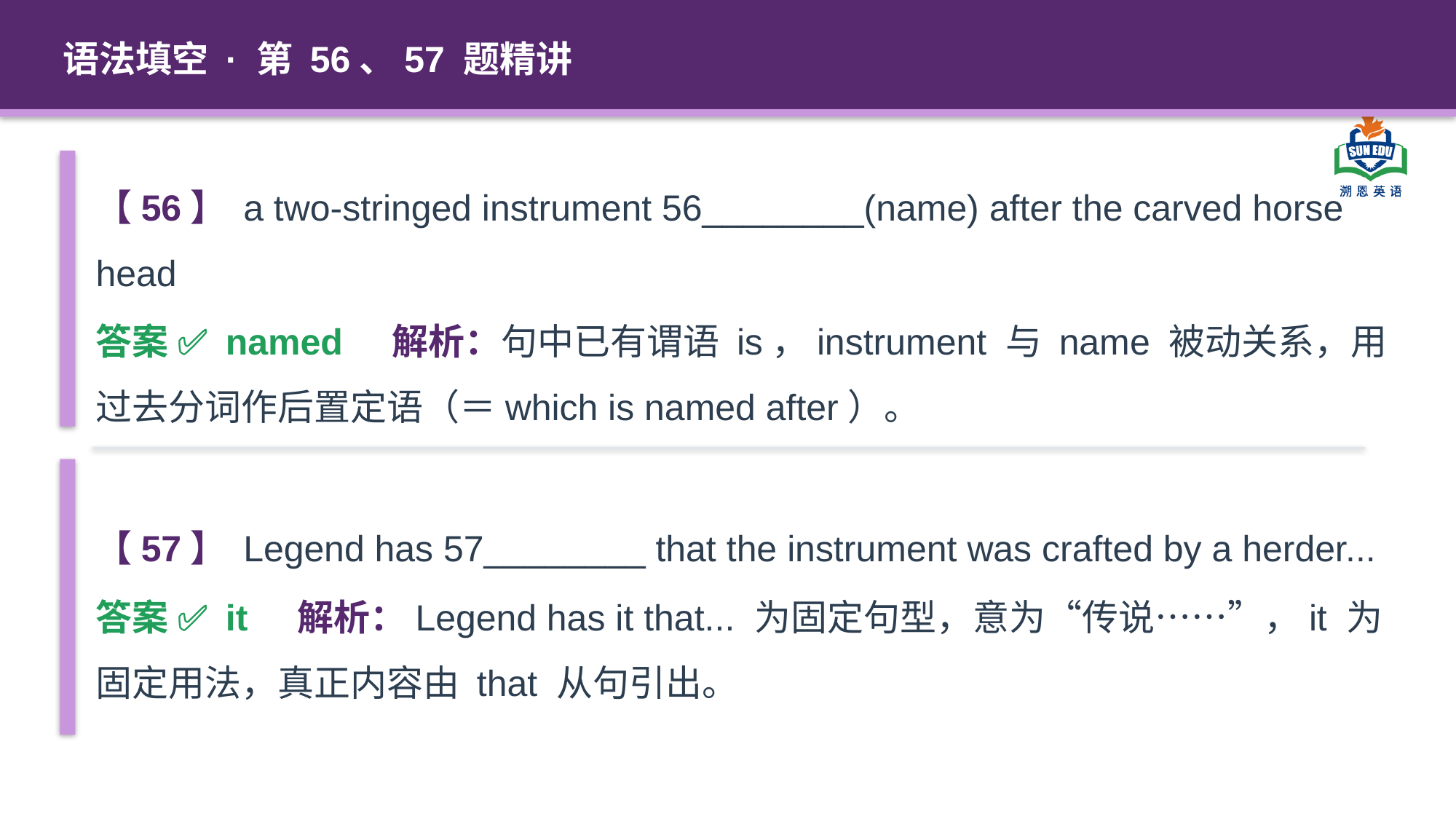

语法填空 · 第 56、57 题精讲

【56】 a two-stringed instrument 56________(name) after the carved horse head
答案 ✅ named    解析：句中已有谓语 is，instrument 与 name 被动关系，用过去分词作后置定语（＝which is named after）。

【57】 Legend has 57________ that the instrument was crafted by a herder...
答案 ✅ it    解析：Legend has it that... 为固定句型，意为“传说……”，it 为固定用法，真正内容由 that 从句引出。